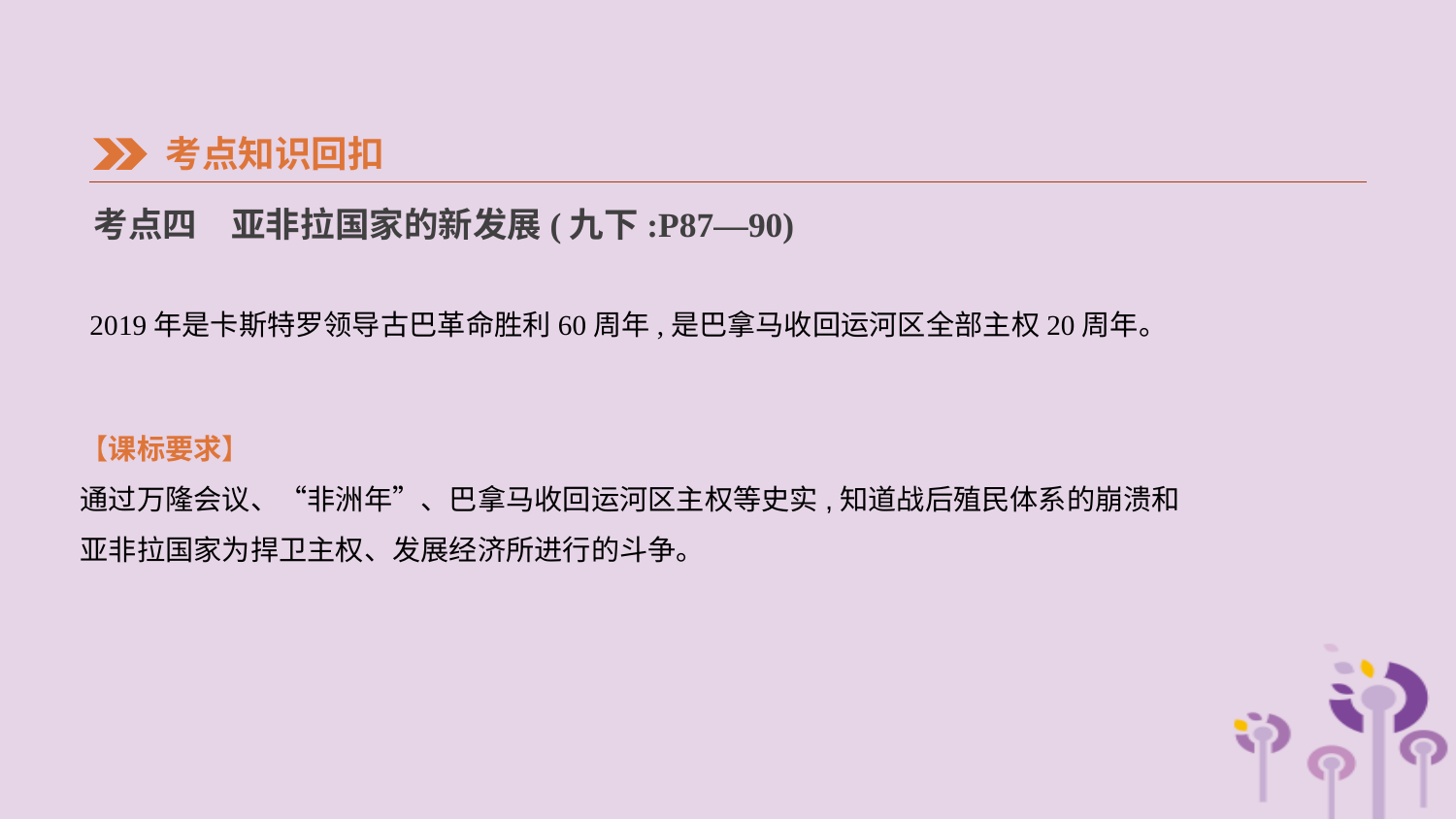

考点知识回扣

考点四　亚非拉国家的新发展(九下:P87—90)
2019年是卡斯特罗领导古巴革命胜利60周年,是巴拿马收回运河区全部主权20周年。
【课标要求】
通过万隆会议、“非洲年”、巴拿马收回运河区主权等史实,知道战后殖民体系的崩溃和亚非拉国家为捍卫主权、发展经济所进行的斗争。